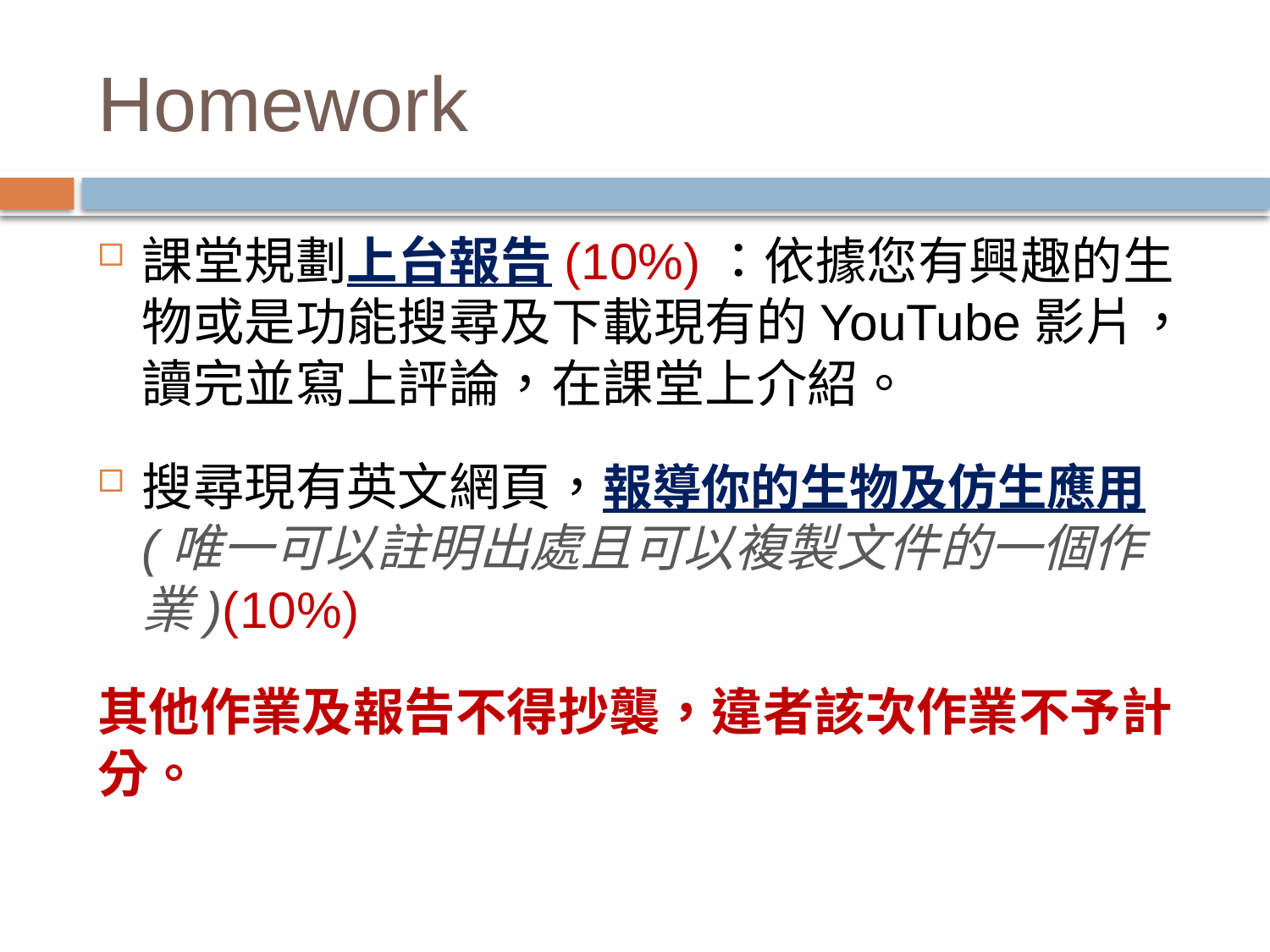

# Homework
課堂規劃上台報告(10%)：依據您有興趣的生物或是功能搜尋及下載現有的YouTube影片，讀完並寫上評論，在課堂上介紹。

搜尋現有英文網頁，報導你的生物及仿生應用(唯一可以註明出處且可以複製文件的一個作業)(10%)

其他作業及報告不得抄襲，違者該次作業不予計分。